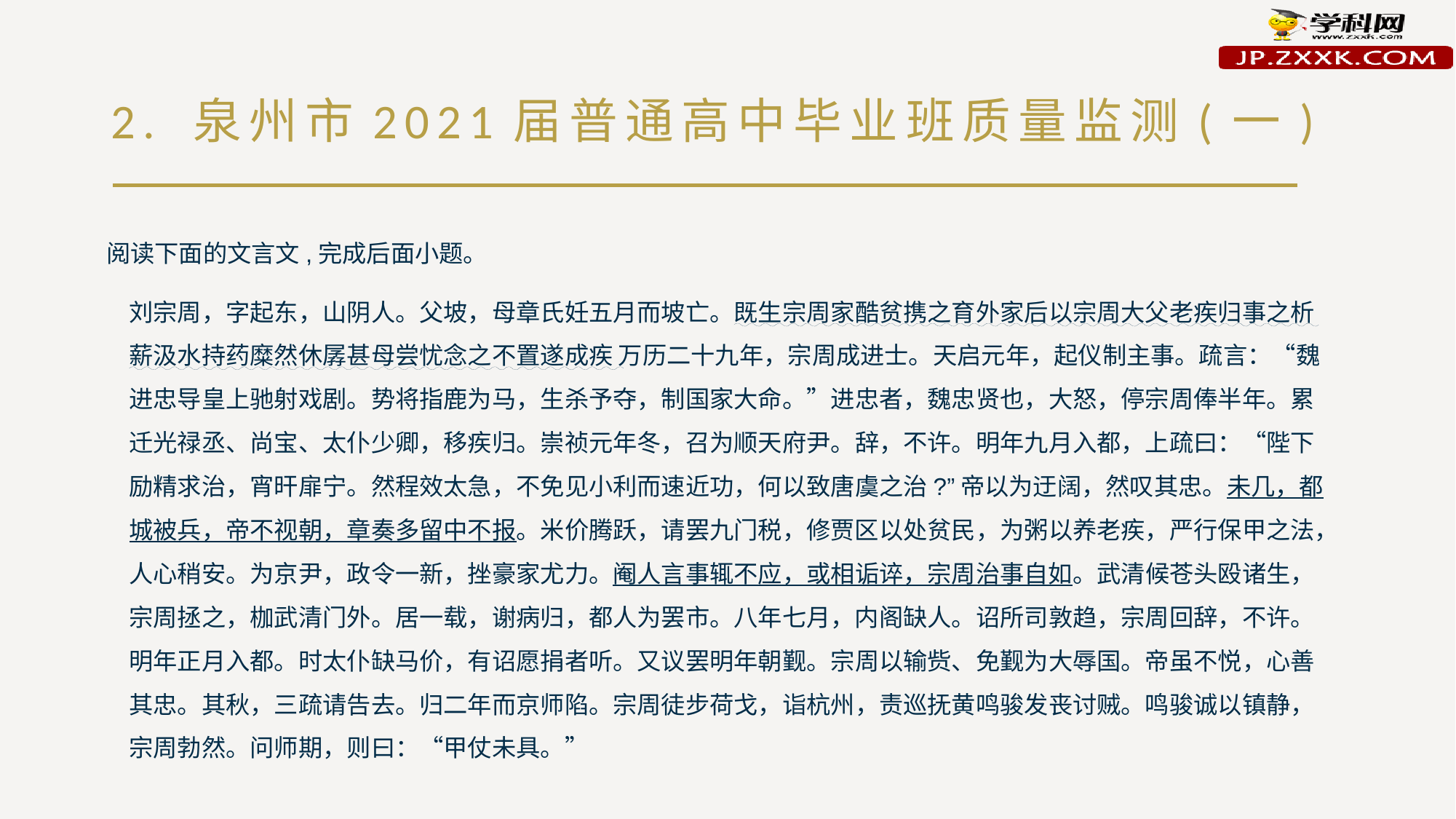

# 2. 泉州市2021届普通高中毕业班质量监测(一)
阅读下面的文言文,完成后面小题。
刘宗周，字起东，山阴人。父坡，母章氏妊五月而坡亡。既生宗周家酷贫携之育外家后以宗周大父老疾归事之析薪汲水持药糜然休孱甚母尝忧念之不置遂成疾 万历二十九年，宗周成进士。天启元年，起仪制主事。疏言：“魏进忠导皇上驰射戏剧。势将指鹿为马，生杀予夺，制国家大命。”进忠者，魏忠贤也，大怒，停宗周俸半年。累迁光禄丞、尚宝、太仆少卿，移疾归。崇祯元年冬，召为顺天府尹。辞，不许。明年九月入都，上疏曰：“陛下励精求治，宵旰扉宁。然程效太急，不免见小利而速近功，何以致唐虞之治?”帝以为迂阔，然叹其忠。未几，都城被兵，帝不视朝，章奏多留中不报。米价腾跃，请罢九门税，修贾区以处贫民，为粥以养老疾，严行保甲之法，人心稍安。为京尹，政令一新，挫豪家尤力。阉人言事辄不应，或相诟谇，宗周治事自如。武清候苍头殴诸生，宗周拯之，枷武清门外。居一载，谢病归，都人为罢市。八年七月，内阁缺人。诏所司敦趋，宗周回辞，不许。明年正月入都。时太仆缺马价，有诏愿捐者听。又议罢明年朝觐。宗周以输赀、免觐为大辱国。帝虽不悦，心善其忠。其秋，三疏请告去。归二年而京师陷。宗周徒步荷戈，诣杭州，责巡抚黄鸣骏发丧讨贼。鸣骏诚以镇静，宗周勃然。问师期，则曰：“甲仗未具。”